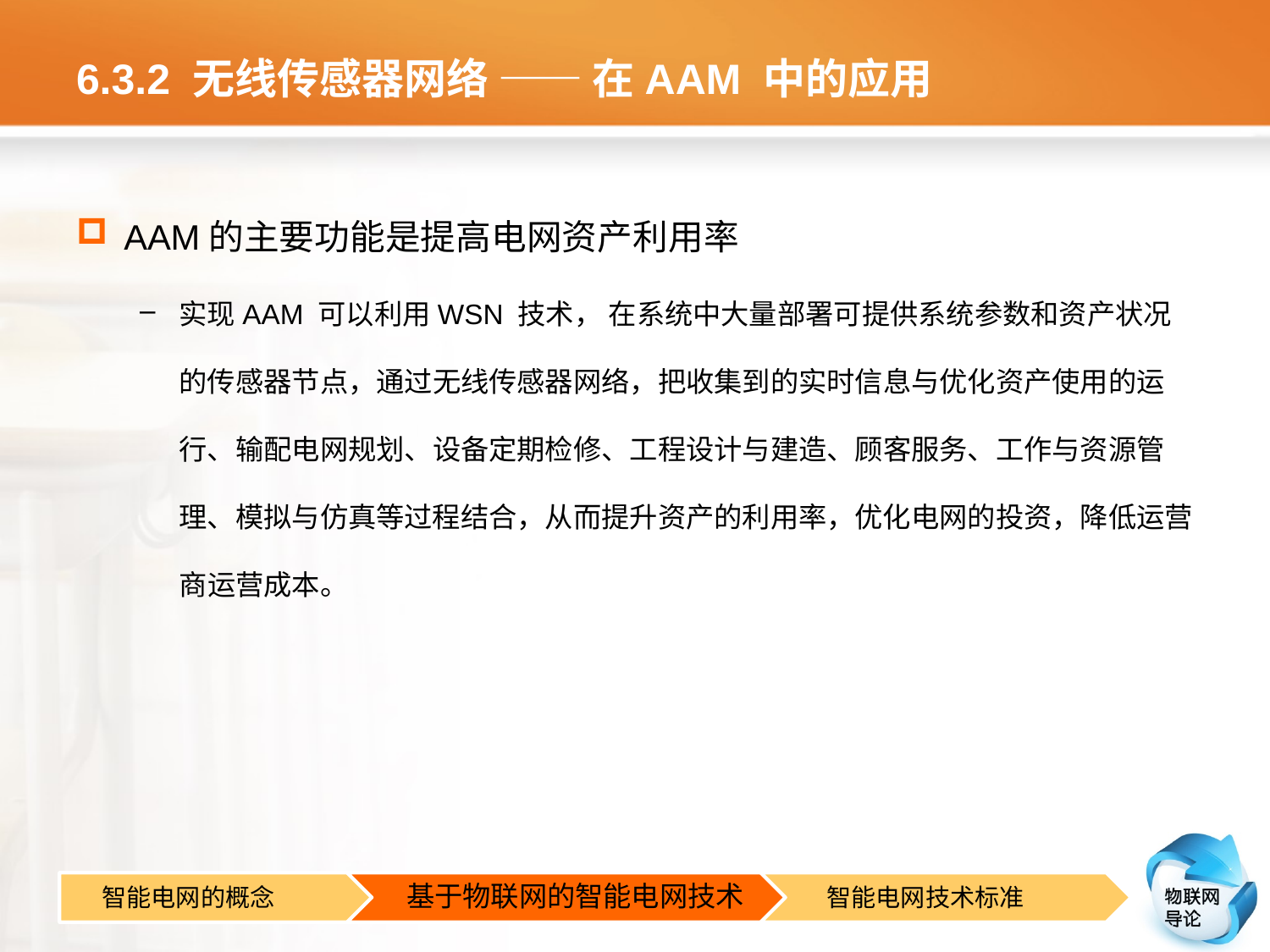

# 6.3.2 无线传感器网络 —— 在AAM 中的应用
AAM的主要功能是提高电网资产利用率
实现AAM 可以利用WSN 技术， 在系统中大量部署可提供系统参数和资产状况的传感器节点，通过无线传感器网络，把收集到的实时信息与优化资产使用的运行、输配电网规划、设备定期检修、工程设计与建造、顾客服务、工作与资源管理、模拟与仿真等过程结合，从而提升资产的利用率，优化电网的投资，降低运营商运营成本。